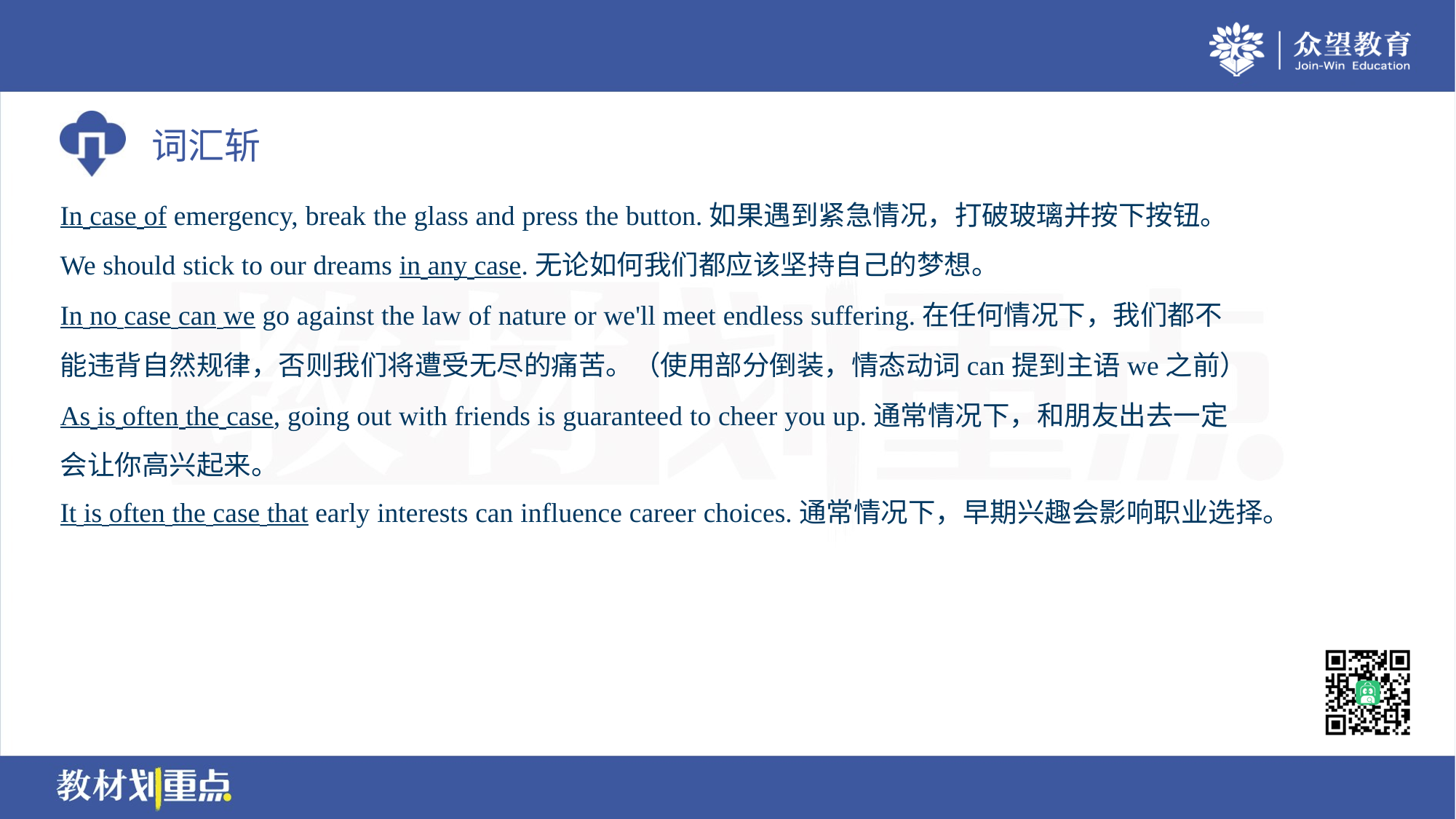

In case of emergency, break the glass and press the button.如果遇到紧急情况，打破玻璃并按下按钮。
We should stick to our dreams in any case.无论如何我们都应该坚持自己的梦想。
In no case can we go against the law of nature or we'll meet endless suffering.在任何情况下，我们都不
能违背自然规律，否则我们将遭受无尽的痛苦。（使用部分倒装，情态动词can提到主语we之前）
As is often the case, going out with friends is guaranteed to cheer you up.通常情况下，和朋友出去一定
会让你高兴起来。
It is often the case that early interests can influence career choices.通常情况下，早期兴趣会影响职业选择。